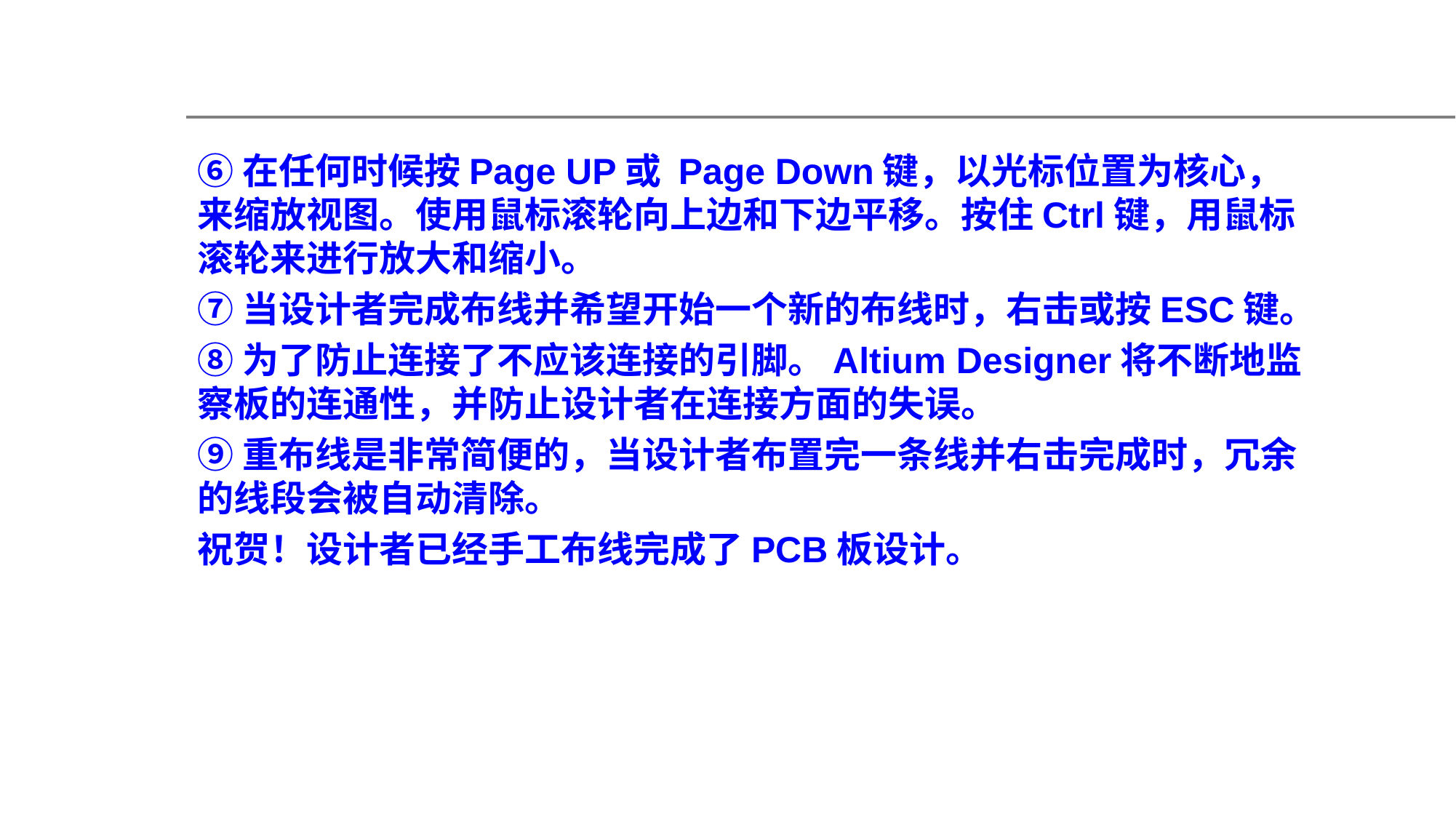

⑥在任何时候按Page UP或 Page Down键，以光标位置为核心，来缩放视图。使用鼠标滚轮向上边和下边平移。按住Ctrl键，用鼠标滚轮来进行放大和缩小。
⑦当设计者完成布线并希望开始一个新的布线时，右击或按ESC键。
⑧为了防止连接了不应该连接的引脚。Altium Designer将不断地监察板的连通性，并防止设计者在连接方面的失误。
⑨重布线是非常简便的，当设计者布置完一条线并右击完成时，冗余的线段会被自动清除。
祝贺！设计者已经手工布线完成了PCB板设计。